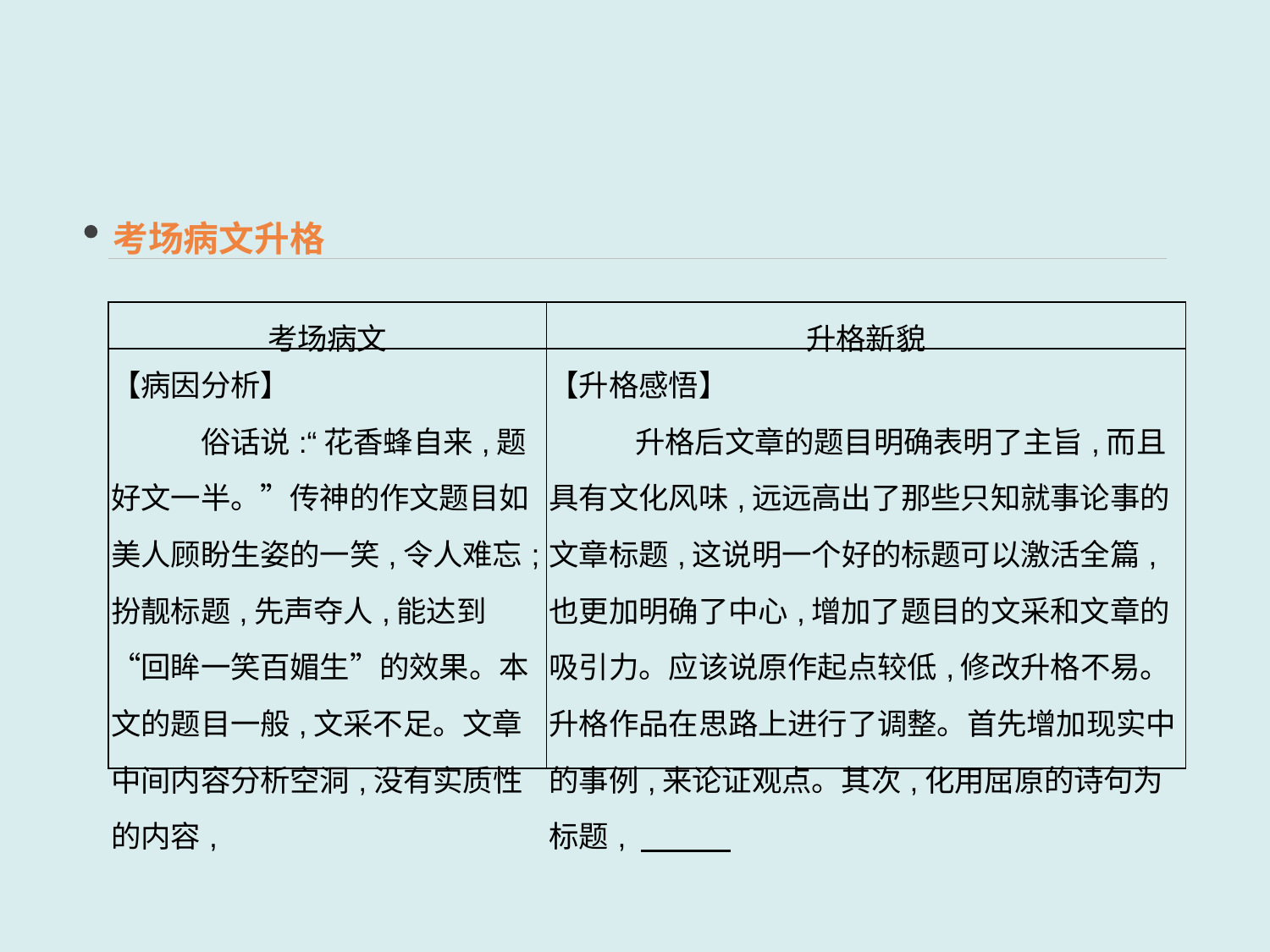

考场病文升格

| 考场病文 | 升格新貌 |
| --- | --- |
| 【病因分析】 　　　俗话说:“花香蜂自来,题好文一半。”传神的作文题目如美人顾盼生姿的一笑,令人难忘;扮靓标题,先声夺人,能达到“回眸一笑百媚生”的效果。本文的题目一般,文采不足。文章中间内容分析空洞,没有实质性的内容, | 【升格感悟】 　升格后文章的题目明确表明了主旨,而且具有文化风味,远远高出了那些只知就事论事的文章标题,这说明一个好的标题可以激活全篇,也更加明确了中心,增加了题目的文采和文章的吸引力。应该说原作起点较低,修改升格不易。升格作品在思路上进行了调整。首先增加现实中的事例,来论证观点。其次,化用屈原的诗句为标题, |